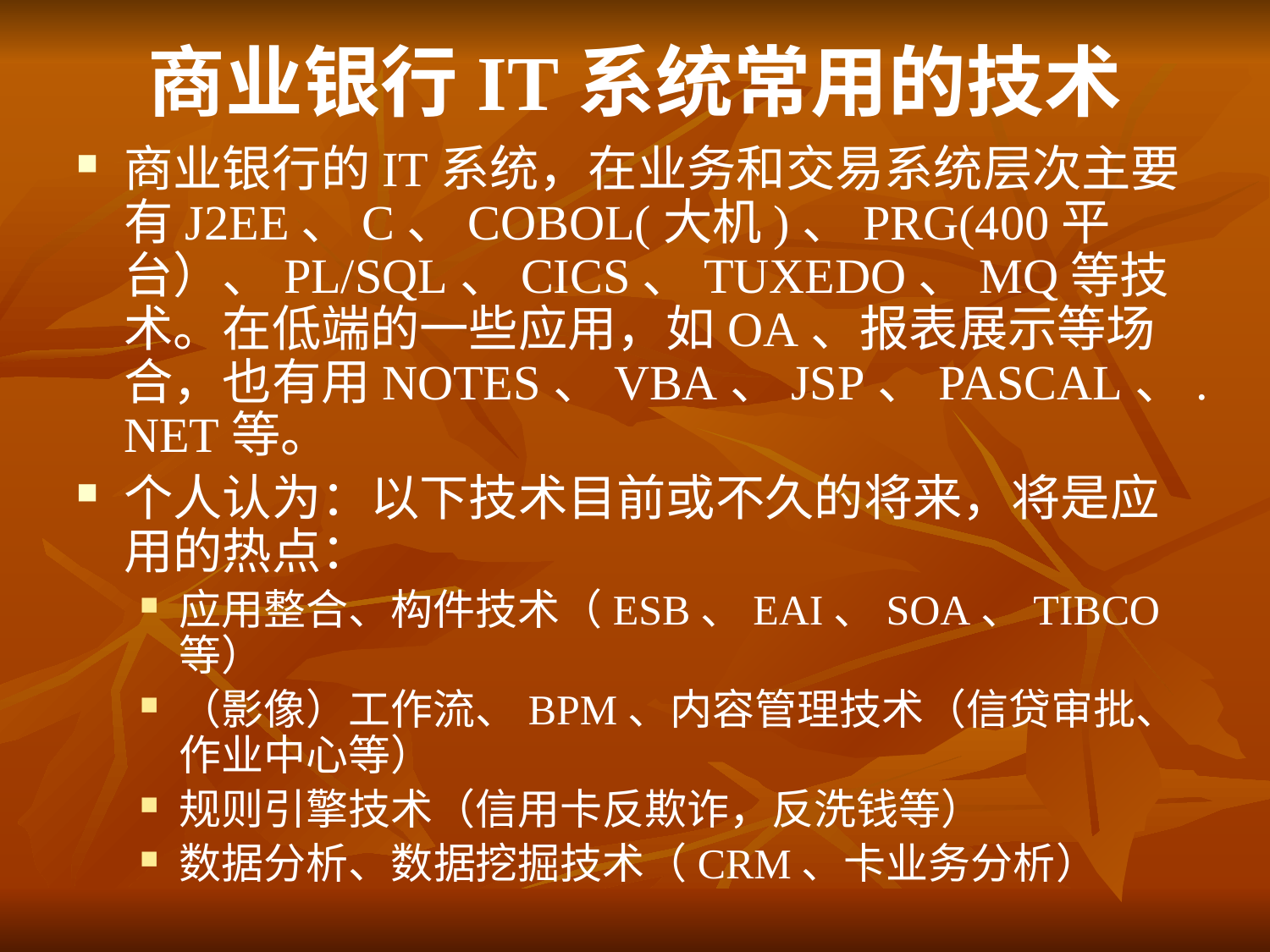

# 商业银行IT系统常用的技术
商业银行的IT系统，在业务和交易系统层次主要有J2EE、C、COBOL(大机)、PRG(400平台）、PL/SQL、CICS、TUXEDO、MQ等技术。在低端的一些应用，如OA、报表展示等场合，也有用NOTES、VBA、JSP、PASCAL、.NET等。
个人认为：以下技术目前或不久的将来，将是应用的热点：
应用整合、构件技术（ESB、EAI、SOA、TIBCO等）
（影像）工作流、BPM、内容管理技术（信贷审批、作业中心等）
规则引擎技术（信用卡反欺诈，反洗钱等）
数据分析、数据挖掘技术（CRM、卡业务分析）